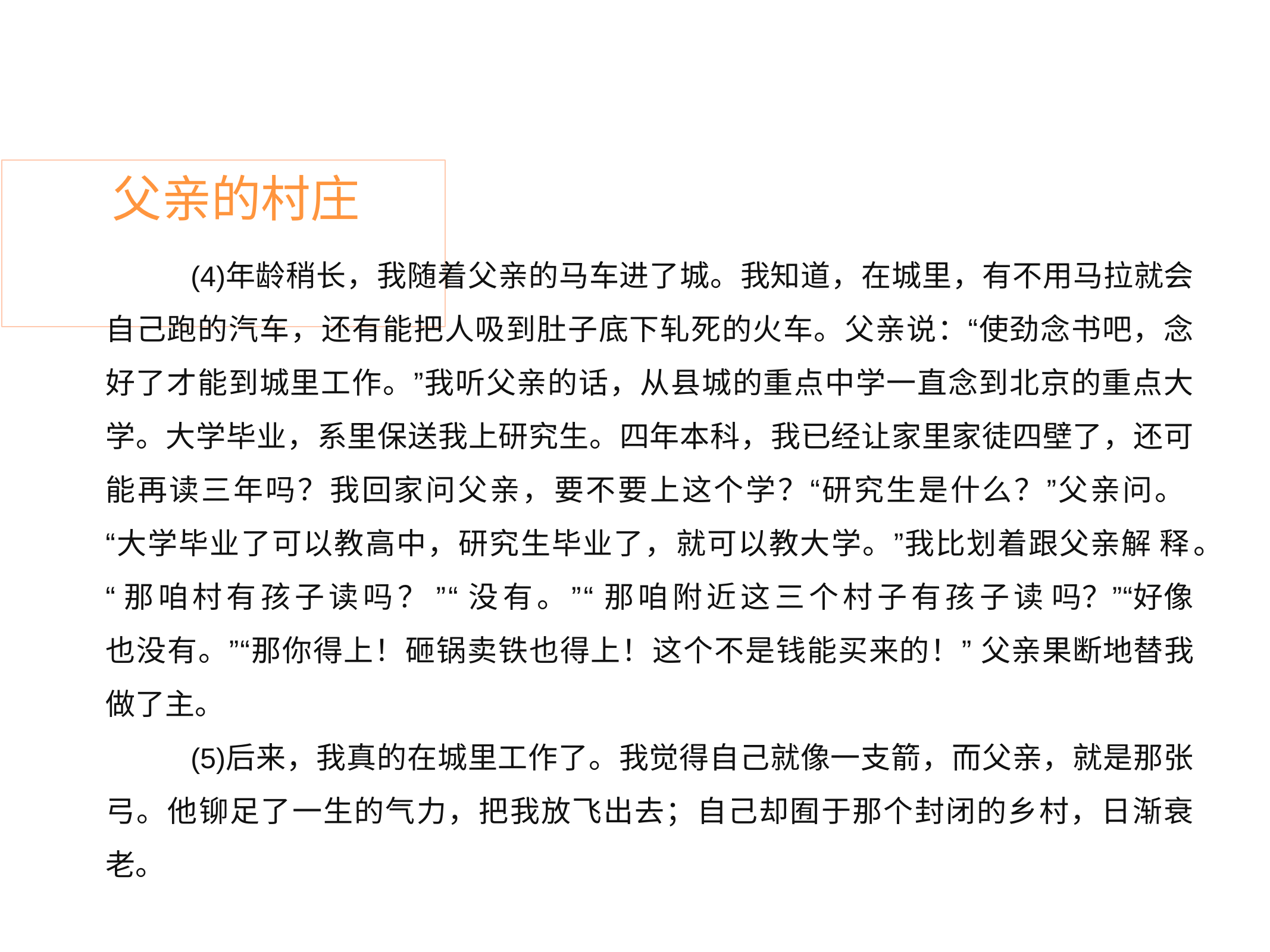

# 父亲的村庄
年龄稍长，我随着父亲的马车进了城。我知道，在城里，有不用马拉就会 自己跑的汽车，还有能把人吸到肚子底下轧死的火车。父亲说：“使劲念书吧，念 好了才能到城里工作。”我听父亲的话，从县城的重点中学一直念到北京的重点大 学。大学毕业，系里保送我上研究生。四年本科，我已经让家里家徒四壁了，还可 能再读三年吗？我回家问父亲，要不要上这个学？“研究生是什么？”父亲问。  “大学毕业了可以教高中，研究生毕业了，就可以教大学。”我比划着跟父亲解 释。“ 那咱村有孩子读吗？ ”“ 没有。”“ 那咱附近这三个村子有孩子读 吗？”“好像也没有。”“那你得上！砸锅卖铁也得上！这个不是钱能买来的！” 父亲果断地替我做了主。
后来，我真的在城里工作了。我觉得自己就像一支箭，而父亲，就是那张 弓。他铆足了一生的气力，把我放飞出去；自己却囿于那个封闭的乡村，日渐衰 老。